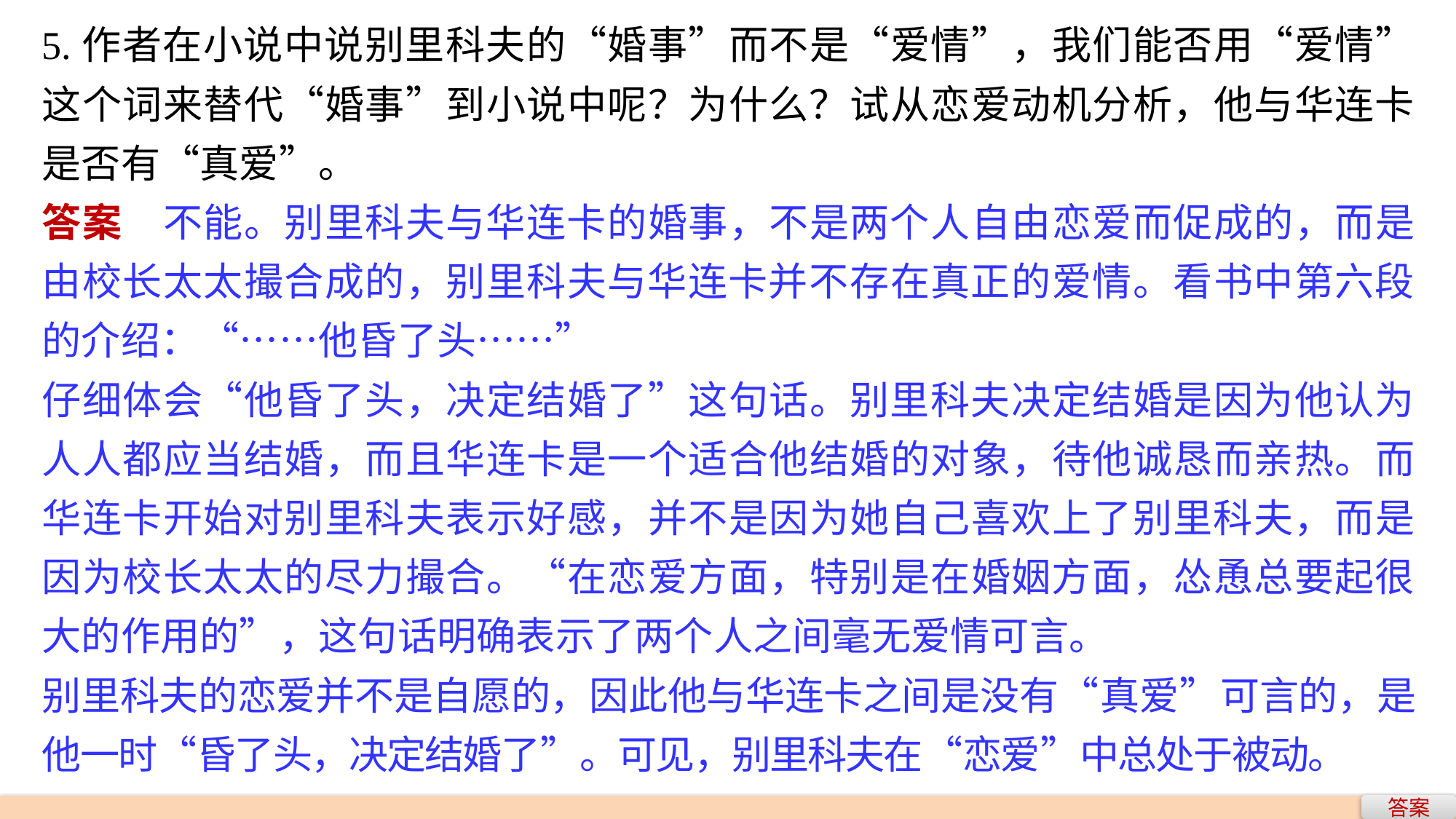

5.作者在小说中说别里科夫的“婚事”而不是“爱情”，我们能否用“爱情”这个词来替代“婚事”到小说中呢？为什么？试从恋爱动机分析，他与华连卡是否有“真爱”。
答案　不能。别里科夫与华连卡的婚事，不是两个人自由恋爱而促成的，而是由校长太太撮合成的，别里科夫与华连卡并不存在真正的爱情。看书中第六段的介绍：“……他昏了头……”
仔细体会“他昏了头，决定结婚了”这句话。别里科夫决定结婚是因为他认为人人都应当结婚，而且华连卡是一个适合他结婚的对象，待他诚恳而亲热。而华连卡开始对别里科夫表示好感，并不是因为她自己喜欢上了别里科夫，而是因为校长太太的尽力撮合。“在恋爱方面，特别是在婚姻方面，怂恿总要起很大的作用的”，这句话明确表示了两个人之间毫无爱情可言。
别里科夫的恋爱并不是自愿的，因此他与华连卡之间是没有“真爱”可言的，是他一时“昏了头，决定结婚了”。可见，别里科夫在“恋爱”中总处于被动。
答案